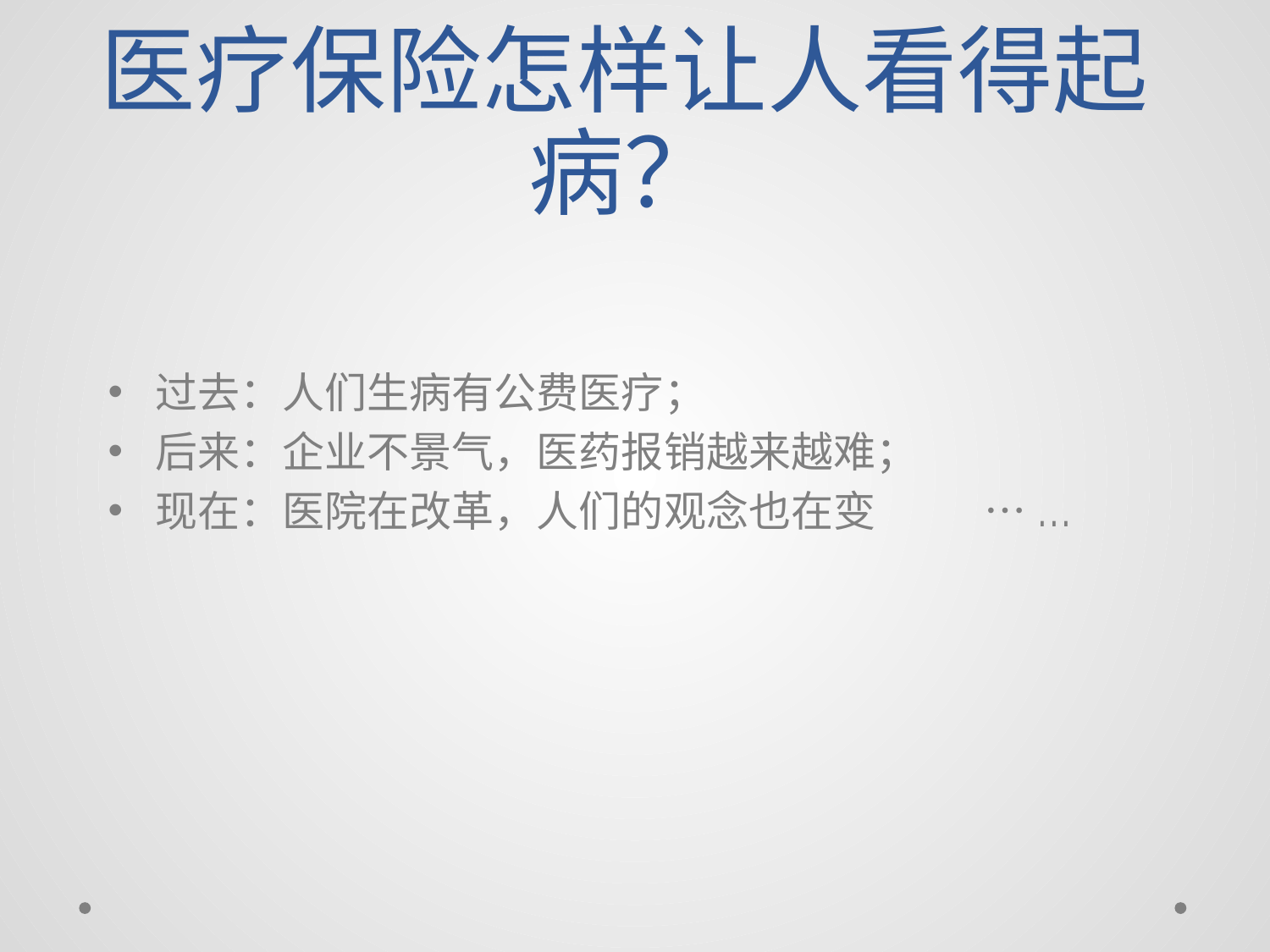

# 医疗保险怎样让人看得起病？
过去：人们生病有公费医疗；
后来：企业不景气，医药报销越来越难；
现在：医院在改革，人们的观念也在变    	       …...